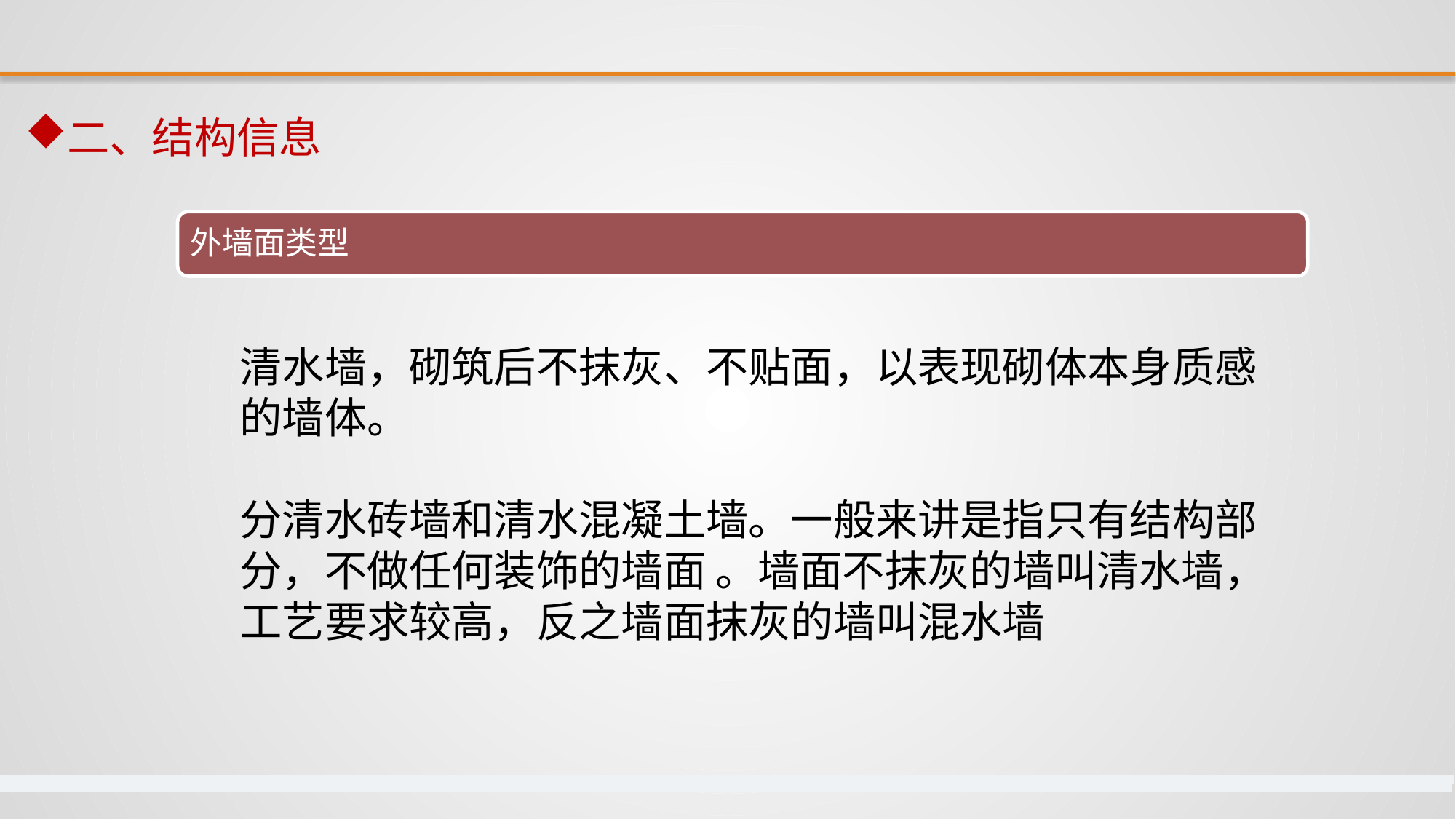

二、结构信息

外墙面类型
清水墙，砌筑后不抹灰、不贴面，以表现砌体本身质感的墙体。

分清水砖墙和清水混凝土墙。一般来讲是指只有结构部分，不做任何装饰的墙面 。墙面不抹灰的墙叫清水墙，工艺要求较高，反之墙面抹灰的墙叫混水墙